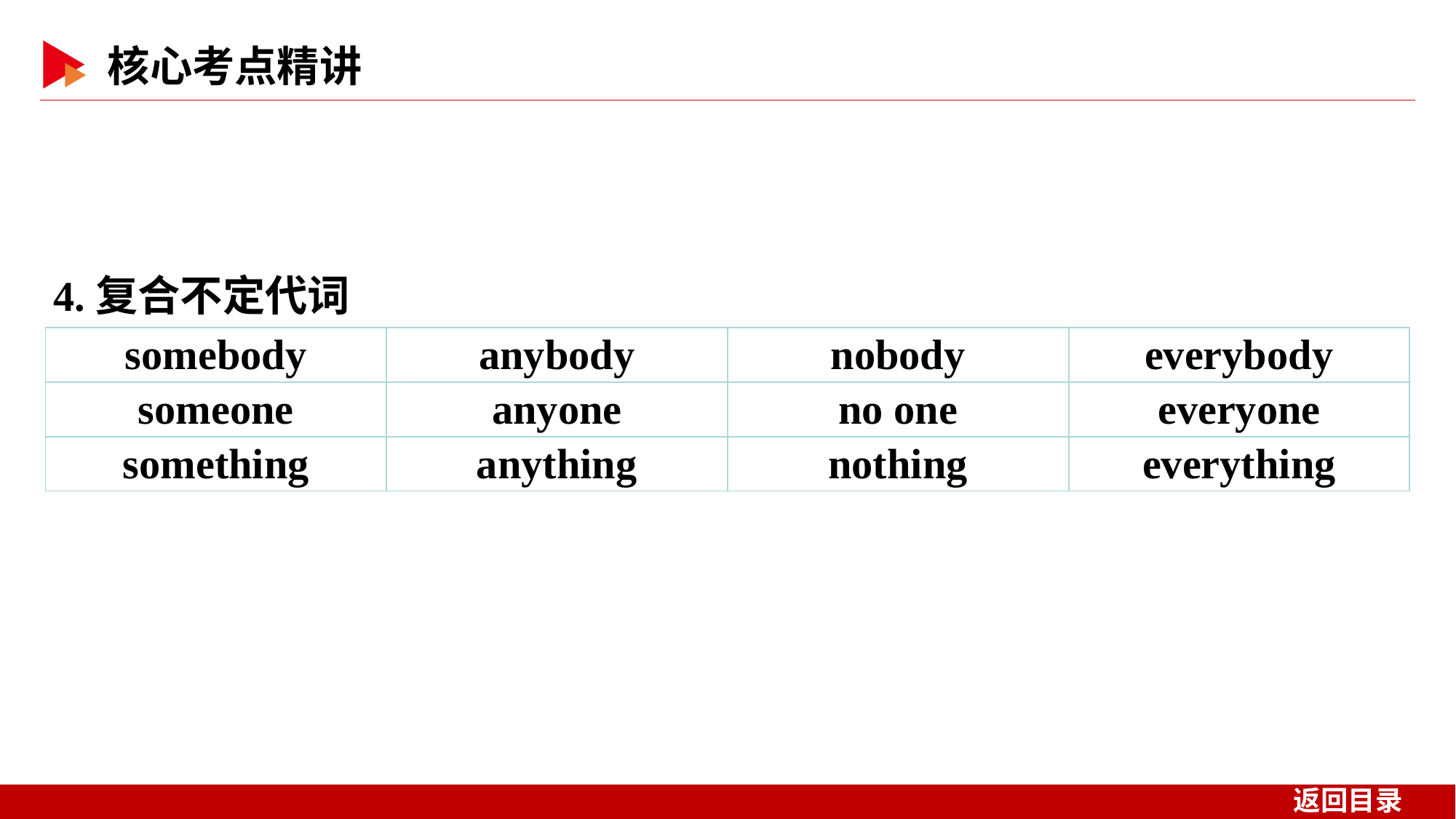

4.复合不定代词
| somebody | anybody | nobody | everybody |
| --- | --- | --- | --- |
| someone | anyone | no one | everyone |
| something | anything | nothing | everything |